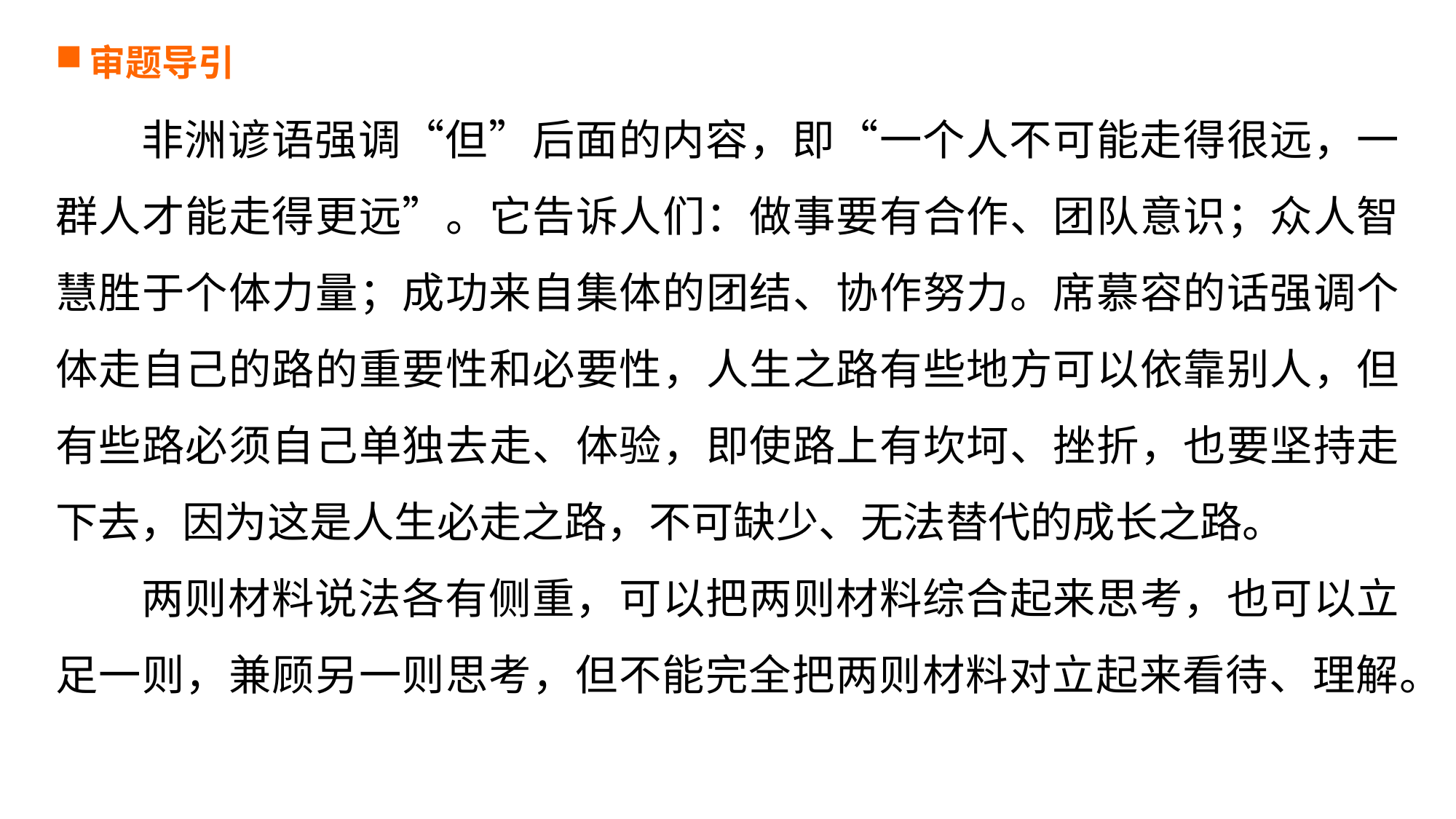

审题导引
非洲谚语强调“但”后面的内容，即“一个人不可能走得很远，一群人才能走得更远”。它告诉人们：做事要有合作、团队意识；众人智慧胜于个体力量；成功来自集体的团结、协作努力。席慕容的话强调个体走自己的路的重要性和必要性，人生之路有些地方可以依靠别人，但有些路必须自己单独去走、体验，即使路上有坎坷、挫折，也要坚持走下去，因为这是人生必走之路，不可缺少、无法替代的成长之路。
两则材料说法各有侧重，可以把两则材料综合起来思考，也可以立足一则，兼顾另一则思考，但不能完全把两则材料对立起来看待、理解。